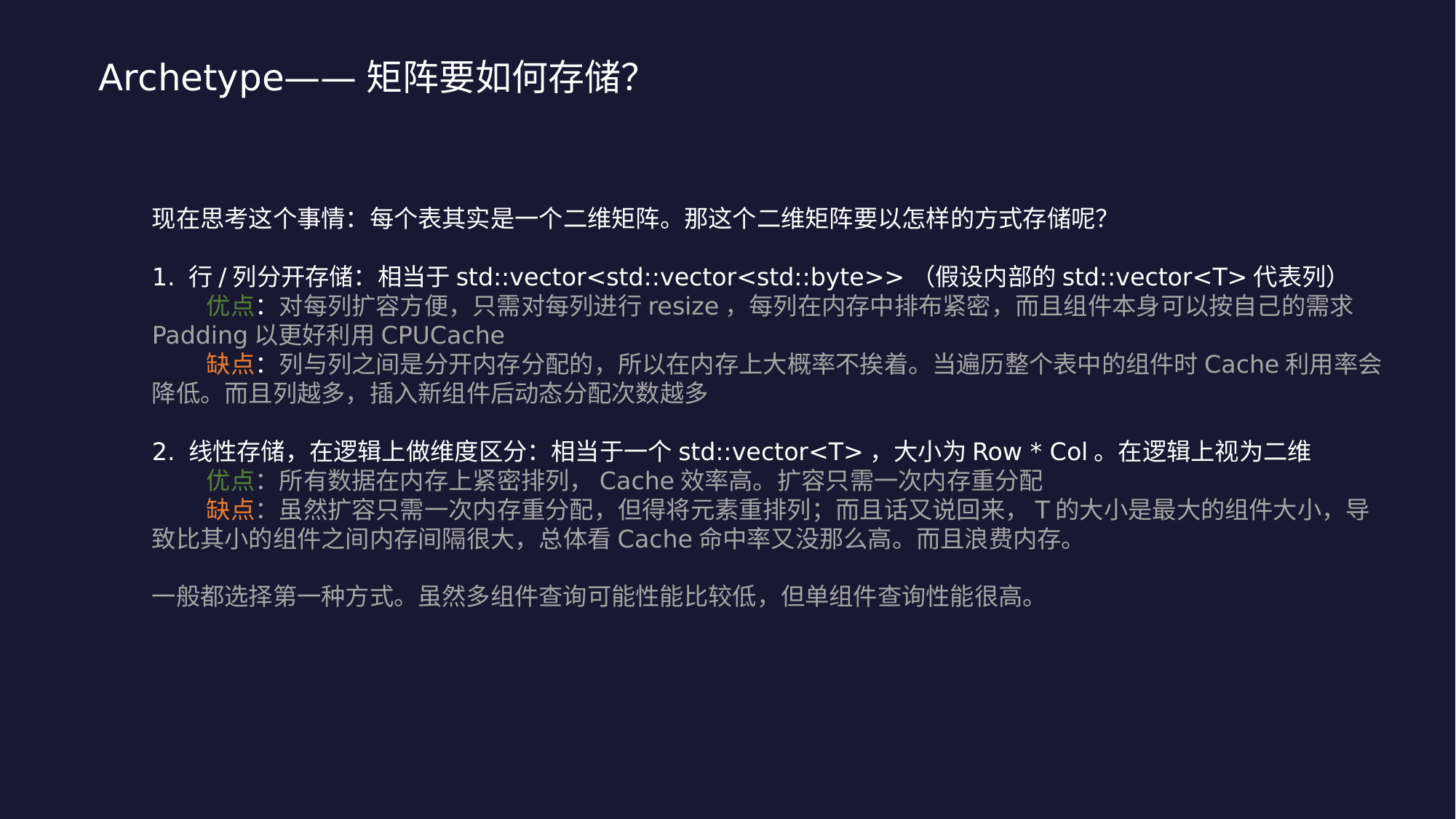

Archetype——矩阵要如何存储？
现在思考这个事情：每个表其实是一个二维矩阵。那这个二维矩阵要以怎样的方式存储呢？

1. 行/列分开存储：相当于std::vector<std::vector<std::byte>>（假设内部的std::vector<T>代表列）
优点：对每列扩容方便，只需对每列进行resize，每列在内存中排布紧密，而且组件本身可以按自己的需求Padding以更好利用CPUCache
缺点：列与列之间是分开内存分配的，所以在内存上大概率不挨着。当遍历整个表中的组件时Cache利用率会降低。而且列越多，插入新组件后动态分配次数越多

2. 线性存储，在逻辑上做维度区分：相当于一个std::vector<T>，大小为Row * Col。在逻辑上视为二维
优点：所有数据在内存上紧密排列，Cache效率高。扩容只需一次内存重分配
缺点：虽然扩容只需一次内存重分配，但得将元素重排列；而且话又说回来，T的大小是最大的组件大小，导致比其小的组件之间内存间隔很大，总体看Cache命中率又没那么高。而且浪费内存。

一般都选择第一种方式。虽然多组件查询可能性能比较低，但单组件查询性能很高。